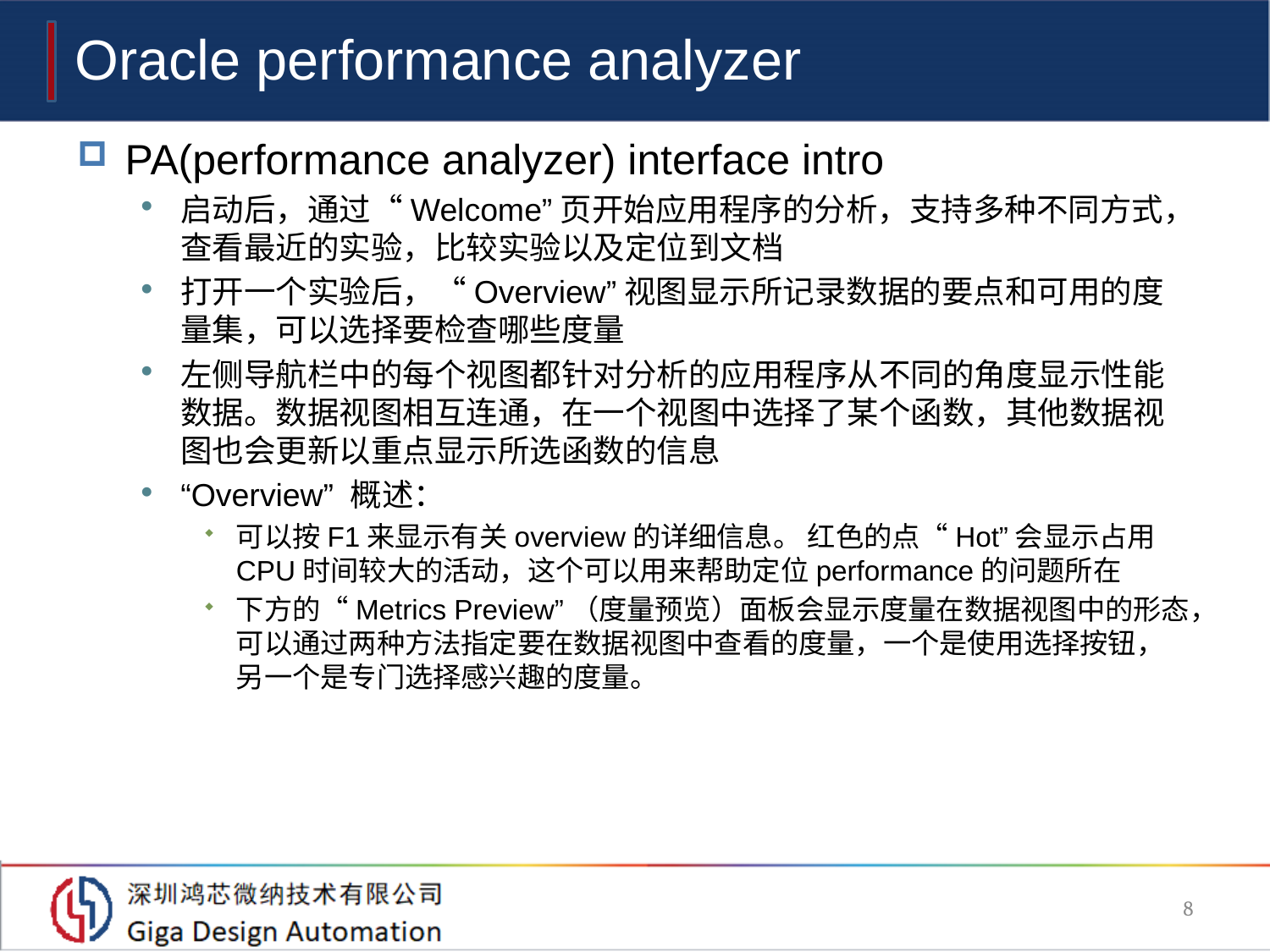

# Oracle performance analyzer
PA(performance analyzer) interface intro
启动后，通过“Welcome”页开始应用程序的分析，支持多种不同方式，查看最近的实验，比较实验以及定位到文档
打开一个实验后，“Overview”视图显示所记录数据的要点和可用的度量集，可以选择要检查哪些度量
左侧导航栏中的每个视图都针对分析的应用程序从不同的角度显示性能数据。数据视图相互连通，在一个视图中选择了某个函数，其他数据视图也会更新以重点显示所选函数的信息
“Overview” 概述：
可以按F1来显示有关overview的详细信息。 红色的点“Hot”会显示占用CPU时间较大的活动，这个可以用来帮助定位performance的问题所在
下方的“Metrics Preview”（度量预览）面板会显示度量在数据视图中的形态，可以通过两种方法指定要在数据视图中查看的度量，一个是使用选择按钮，另一个是专门选择感兴趣的度量。

8